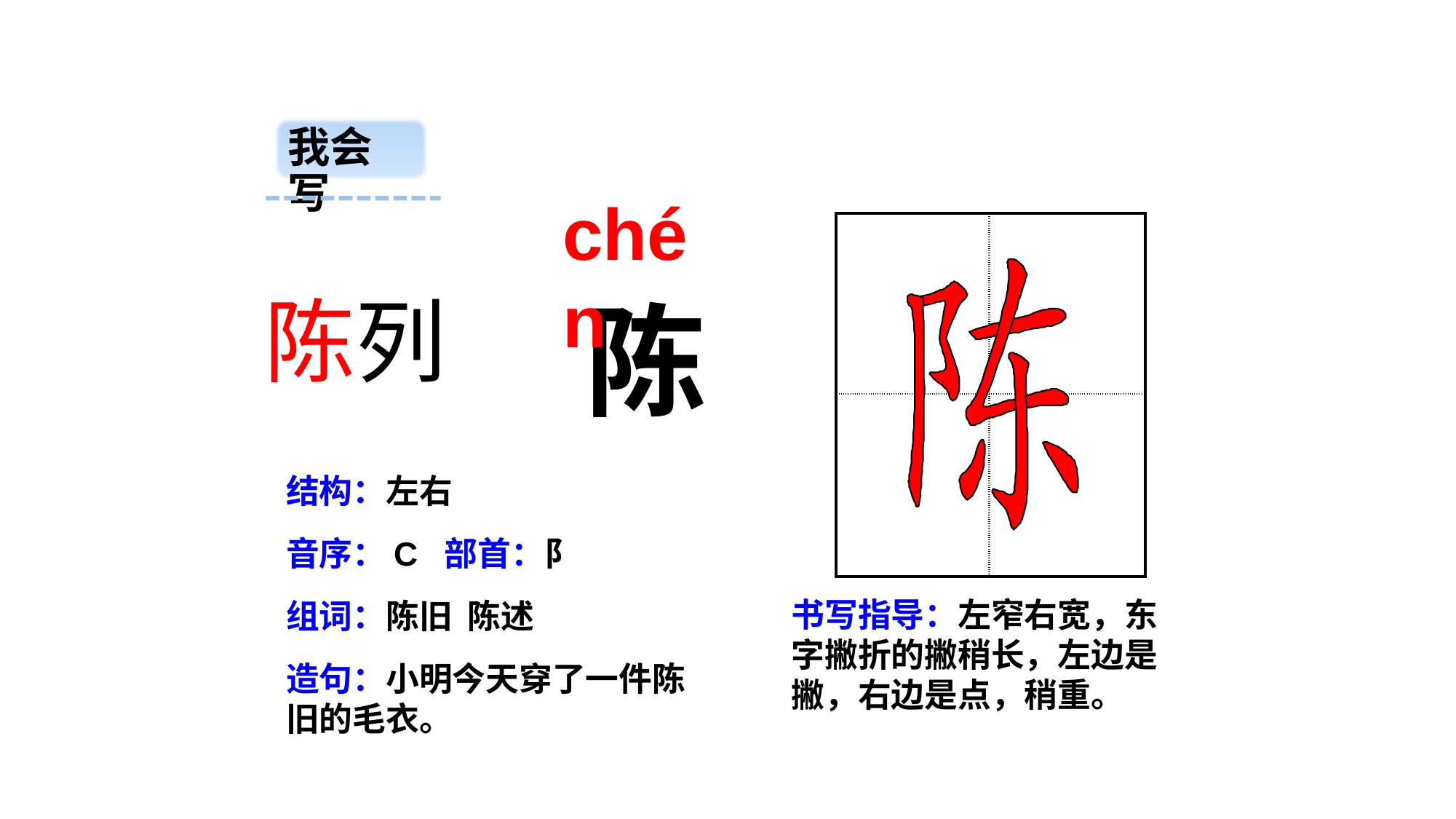

我会写

chén
|  |  |
| --- | --- |
|  |  |

陈列
陈

结构：左右
音序：C  部首：阝
书写指导：左窄右宽，东字撇折的撇稍长，左边是撇，右边是点，稍重。
组词：陈旧  陈述
造句：小明今天穿了一件陈旧的毛衣。